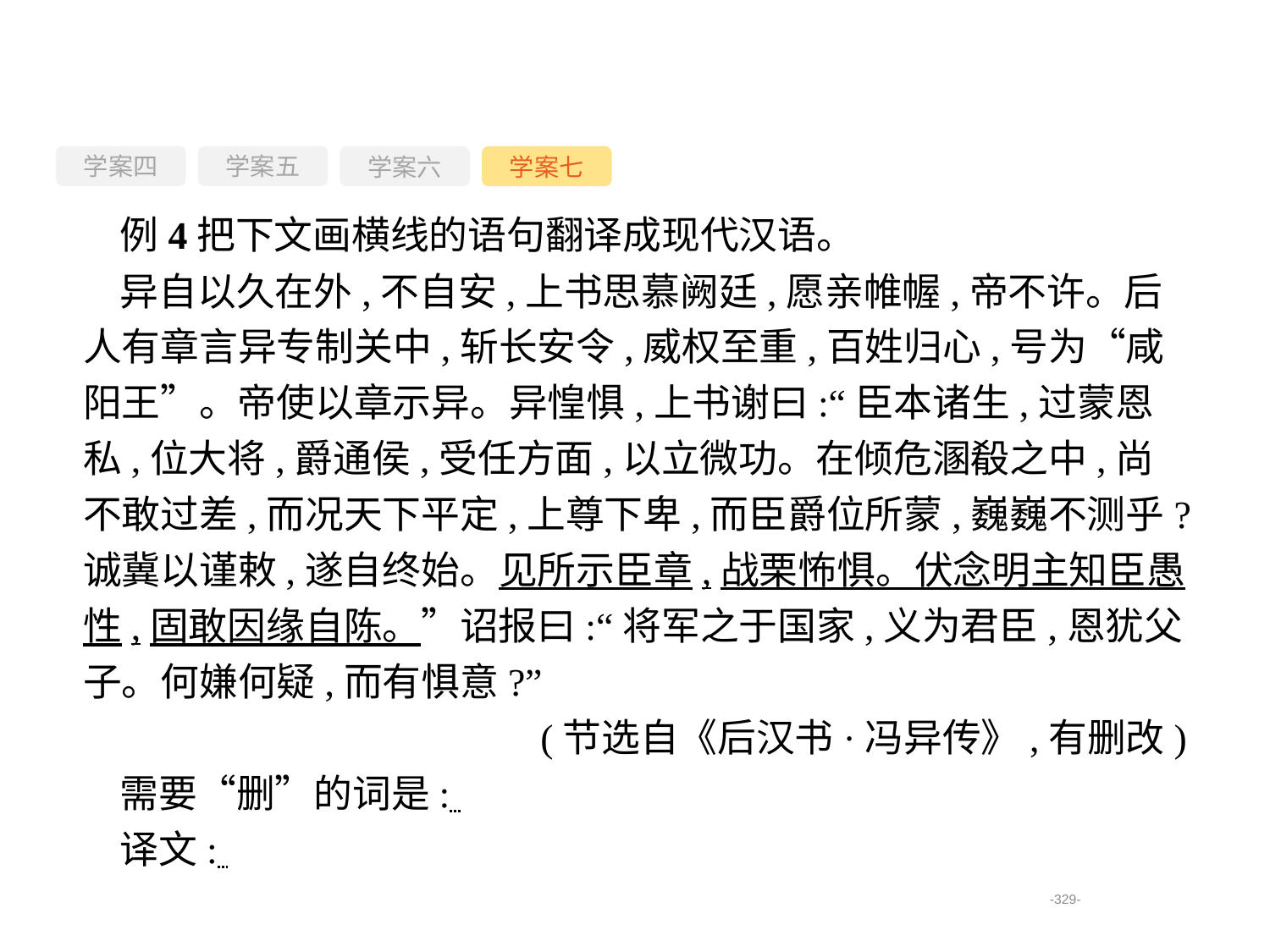

学案四
学案六
学案七
学案五
例4把下文画横线的语句翻译成现代汉语。
异自以久在外,不自安,上书思慕阙廷,愿亲帷幄,帝不许。后人有章言异专制关中,斩长安令,威权至重,百姓归心,号为“咸阳王”。帝使以章示异。异惶惧,上书谢曰:“臣本诸生,过蒙恩私,位大将,爵通侯,受任方面,以立微功。在倾危溷殽之中,尚不敢过差,而况天下平定,上尊下卑,而臣爵位所蒙,巍巍不测乎?诚冀以谨敕,遂自终始。见所示臣章,战栗怖惧。伏念明主知臣愚性,固敢因缘自陈。”诏报曰:“将军之于国家,义为君臣,恩犹父子。何嫌何疑,而有惧意?”
(节选自《后汉书·冯异传》,有删改)
需要“删”的词是:
译文:
-329-